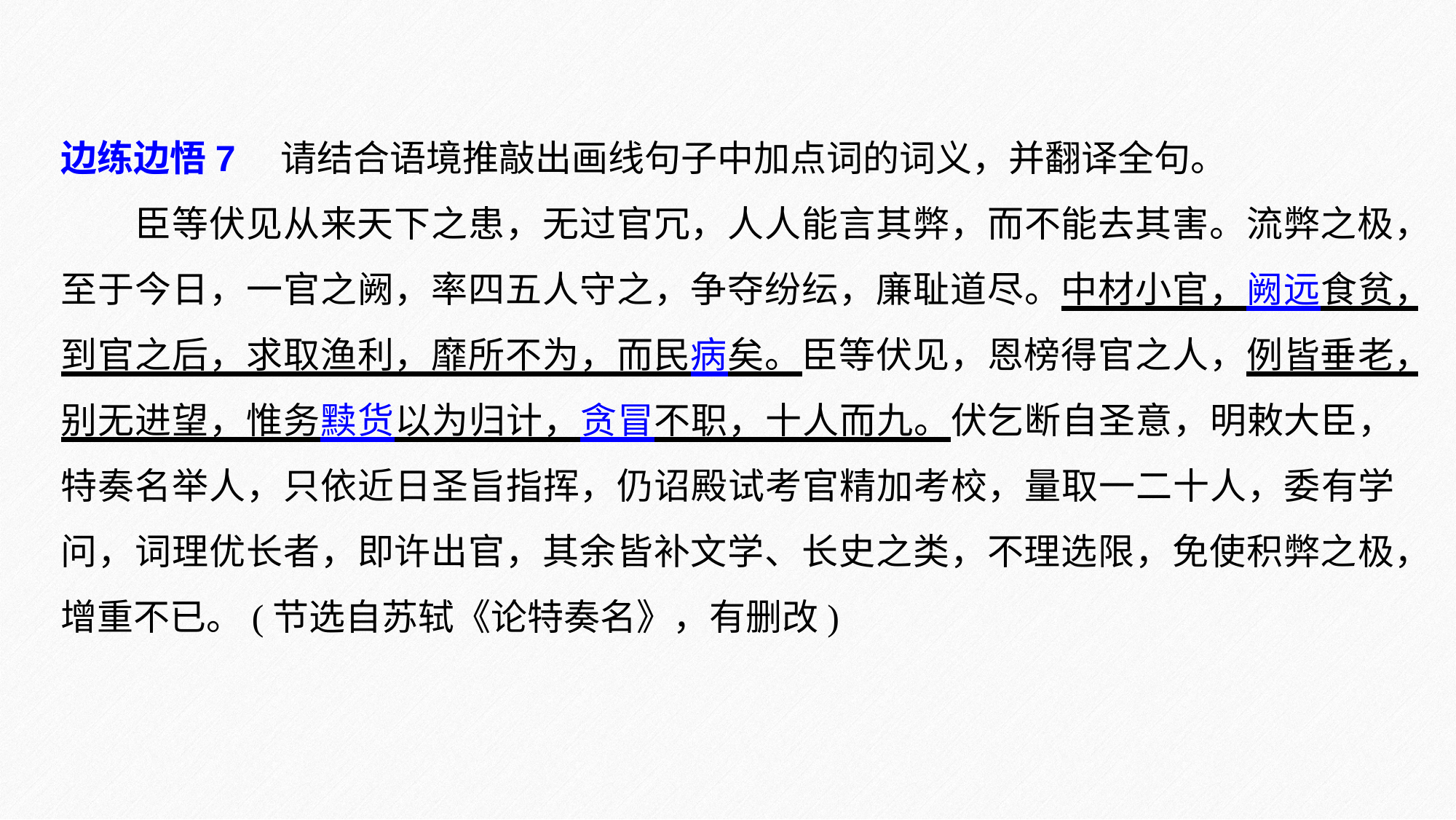

边练边悟7　请结合语境推敲出画线句子中加点词的词义，并翻译全句。
臣等伏见从来天下之患，无过官冗，人人能言其弊，而不能去其害。流弊之极，至于今日，一官之阙，率四五人守之，争夺纷纭，廉耻道尽。中材小官，阙远食贫，到官之后，求取渔利，靡所不为，而民病矣。臣等伏见，恩榜得官之人，例皆垂老，别无进望，惟务黩货以为归计，贪冒不职，十人而九。伏乞断自圣意，明敕大臣，特奏名举人，只依近日圣旨指挥，仍诏殿试考官精加考校，量取一二十人，委有学问，词理优长者，即许出官，其余皆补文学、长史之类，不理选限，免使积弊之极，增重不已。(节选自苏轼《论特奏名》，有删改)